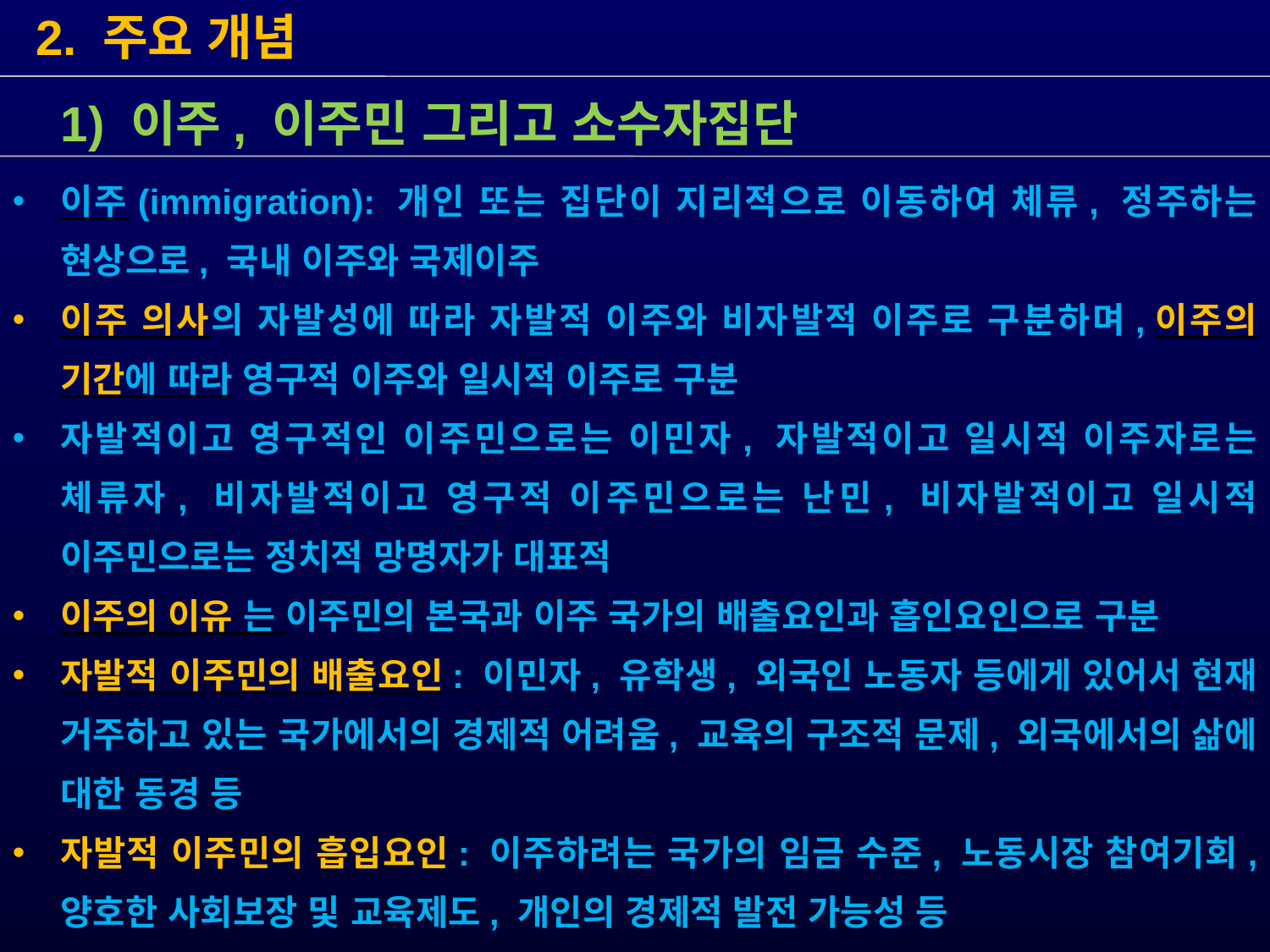

2. 주요 개념

  1) 이주, 이주민 그리고 소수자집단

이주(immigration): 개인 또는 집단이 지리적으로 이동하여 체류, 정주하는 현상으로, 국내 이주와 국제이주
이주 의사의 자발성에 따라 자발적 이주와 비자발적 이주로 구분하며,이주의 기간에 따라 영구적 이주와 일시적 이주로 구분
자발적이고 영구적인 이주민으로는 이민자, 자발적이고 일시적 이주자로는 체류자, 비자발적이고 영구적 이주민으로는 난민, 비자발적이고 일시적 이주민으로는 정치적 망명자가 대표적
이주의 이유 는 이주민의 본국과 이주 국가의 배출요인과 흡인요인으로 구분
자발적 이주민의 배출요인: 이민자, 유학생, 외국인 노동자 등에게 있어서 현재 거주하고 있는 국가에서의 경제적 어려움, 교육의 구조적 문제, 외국에서의 삶에 대한 동경 등
자발적 이주민의 흡입요인: 이주하려는 국가의 임금 수준, 노동시장 참여기회, 양호한 사회보장 및 교육제도, 개인의 경제적 발전 가능성 등